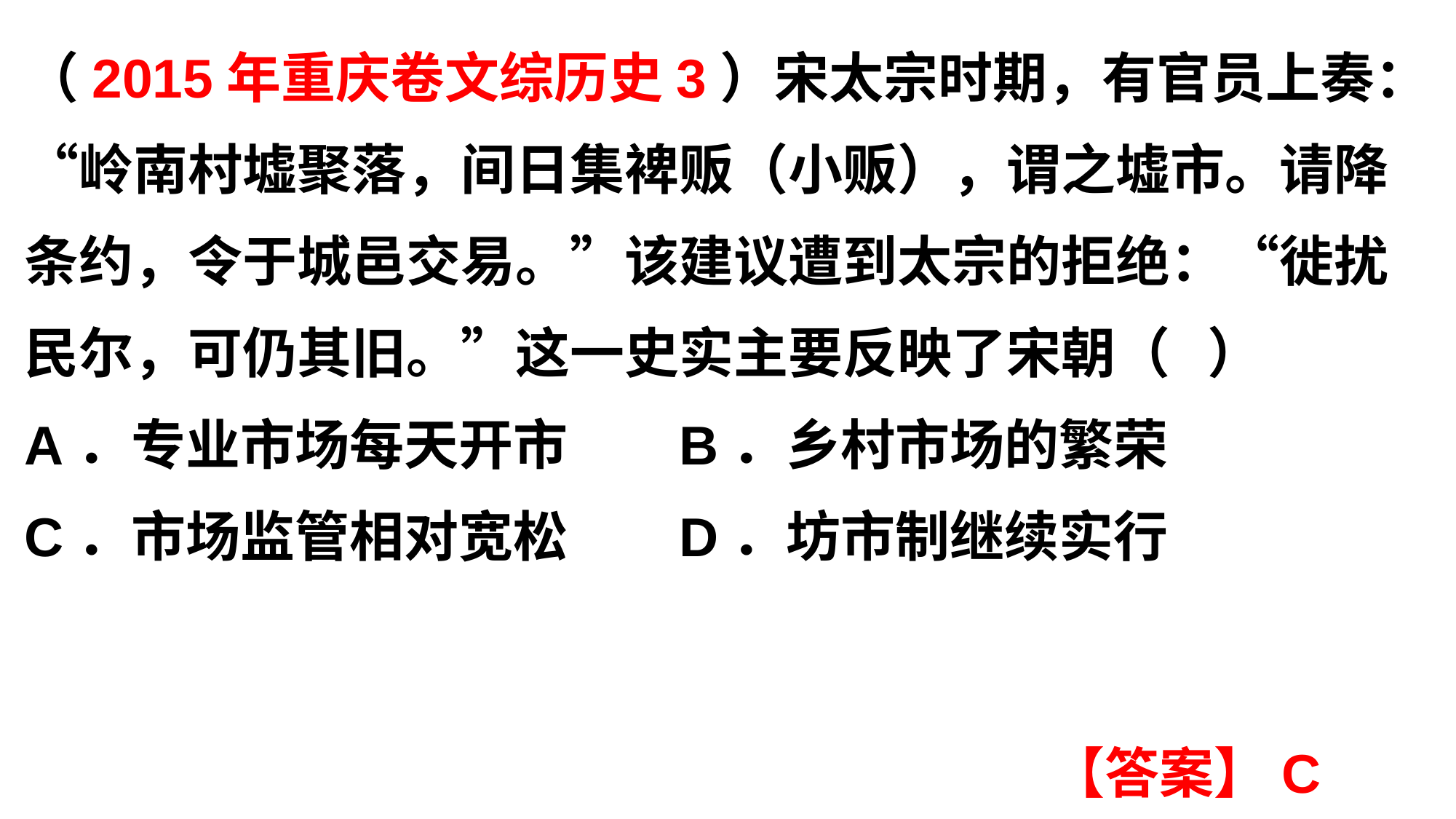

（2015年重庆卷文综历史3）宋太宗时期，有官员上奏：“岭南村墟聚落，间日集裨贩（小贩），谓之墟市。请降条约，令于城邑交易。”该建议遭到太宗的拒绝：“徙扰民尔，可仍其旧。”这一史实主要反映了宋朝（   ）
A．专业市场每天开市    	B．乡村市场的繁荣
C．市场监管相对宽松    	D．坊市制继续实行

【答案】C